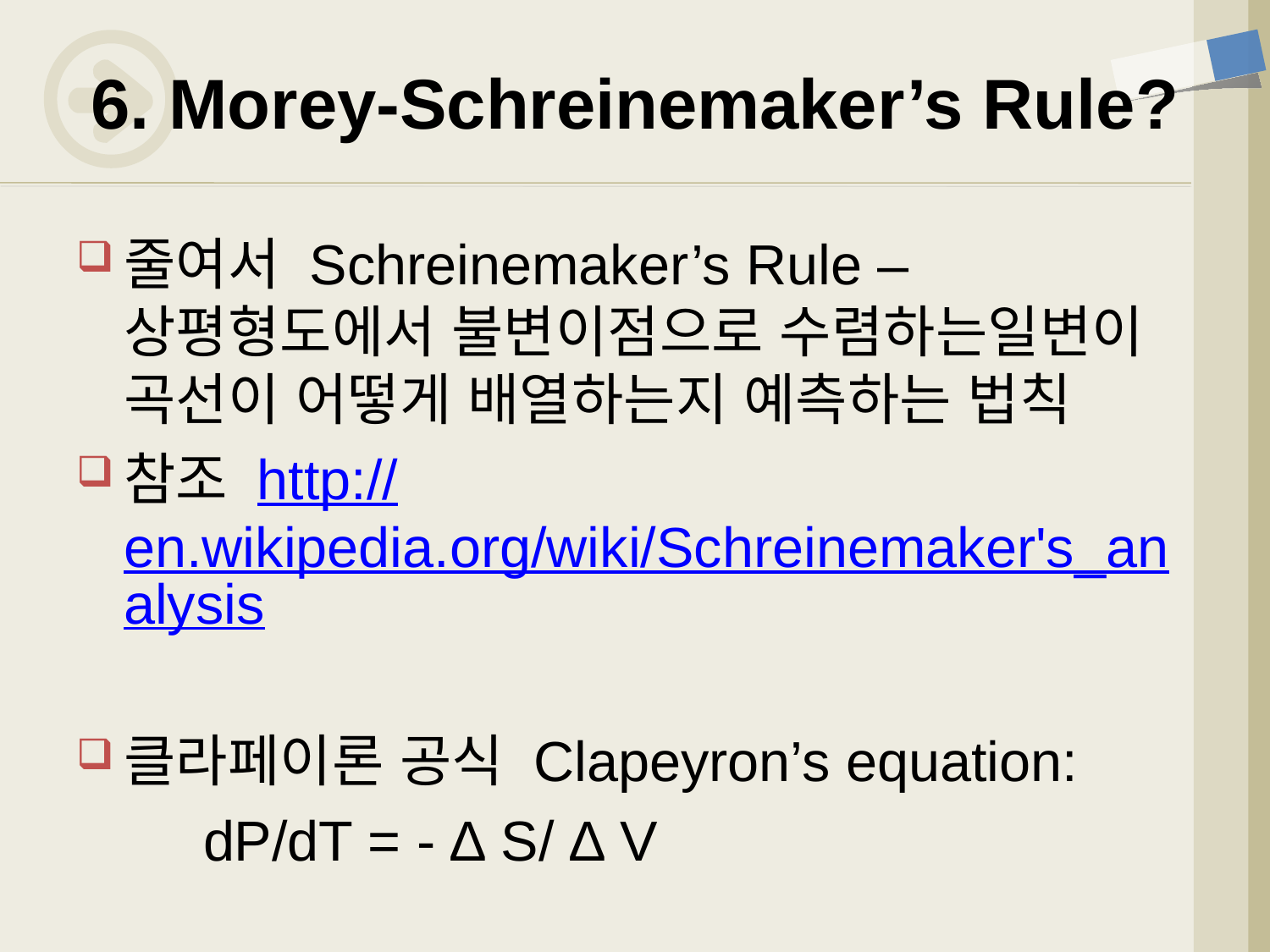

# 6. Morey-Schreinemaker’s Rule?
줄여서 Schreinemaker’s Rule – 상평형도에서 불변이점으로 수렴하는일변이 곡선이 어떻게 배열하는지 예측하는 법칙
참조 http://en.wikipedia.org/wiki/Schreinemaker's_analysis

클라페이론 공식 Clapeyron’s equation:
	dP/dT = - ∆ S/ ∆ V